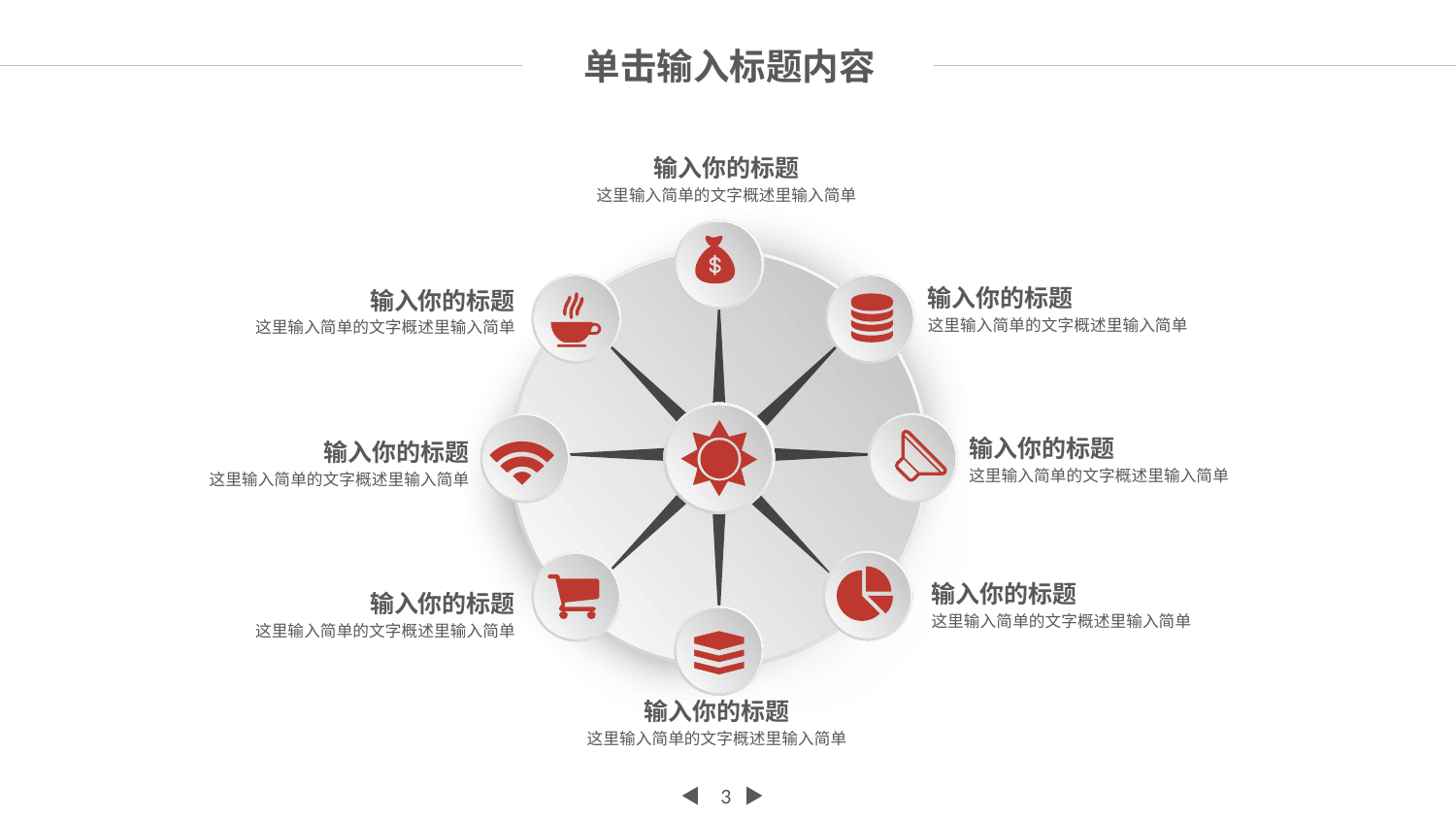

单击输入标题内容
输入你的标题
这里输入简单的文字概述里输入简单

输入你的标题
这里输入简单的文字概述里输入简单
输入你的标题
这里输入简单的文字概述里输入简单

输入你的标题
这里输入简单的文字概述里输入简单
输入你的标题
这里输入简单的文字概述里输入简单

输入你的标题
这里输入简单的文字概述里输入简单

输入你的标题
这里输入简单的文字概述里输入简单

输入你的标题
这里输入简单的文字概述里输入简单
3